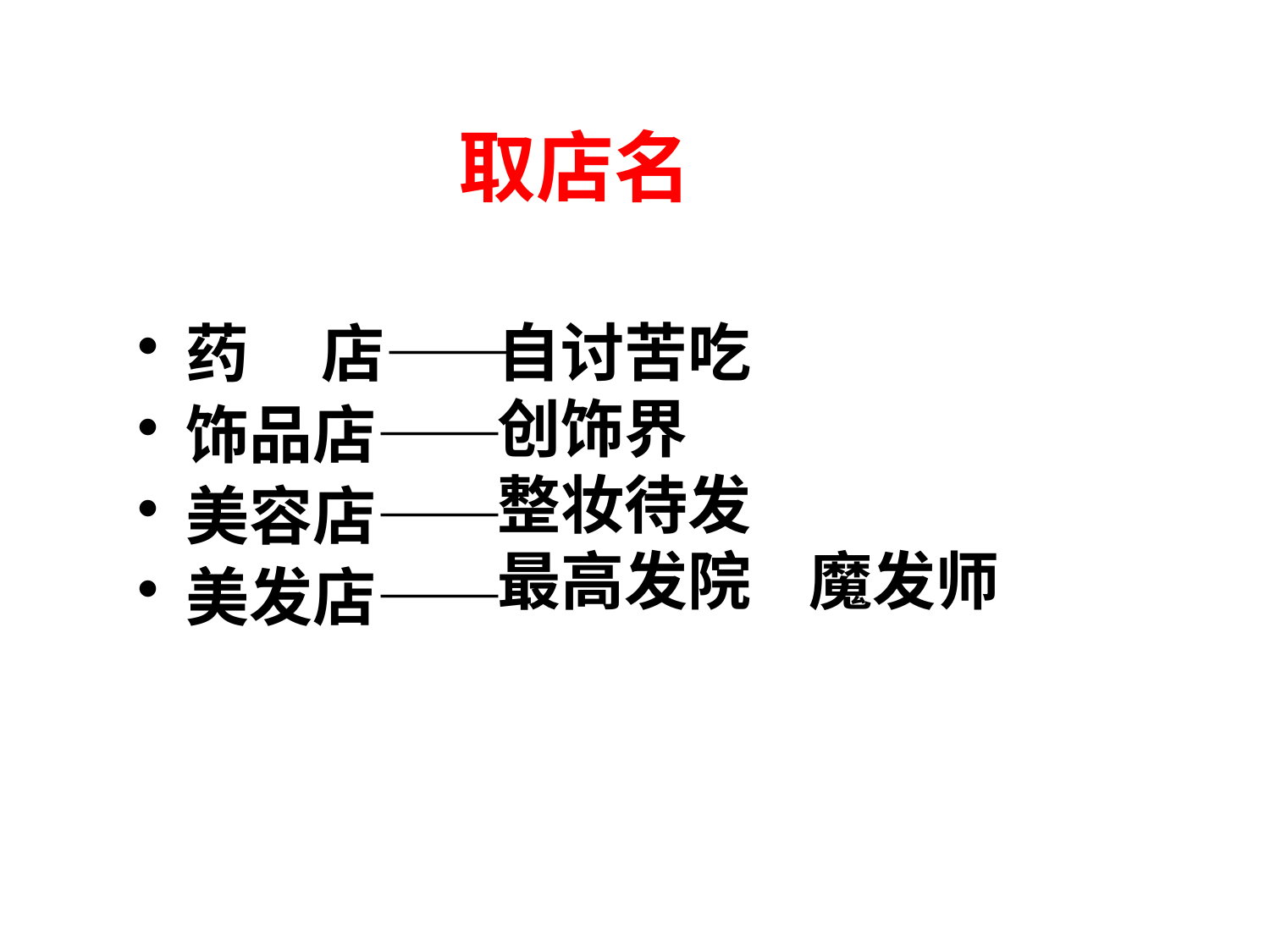

# 取店名
自讨苦吃
创饰界
整妆待发
最高发院    魔发师

药     店——
饰品店——
美容店——
美发店——